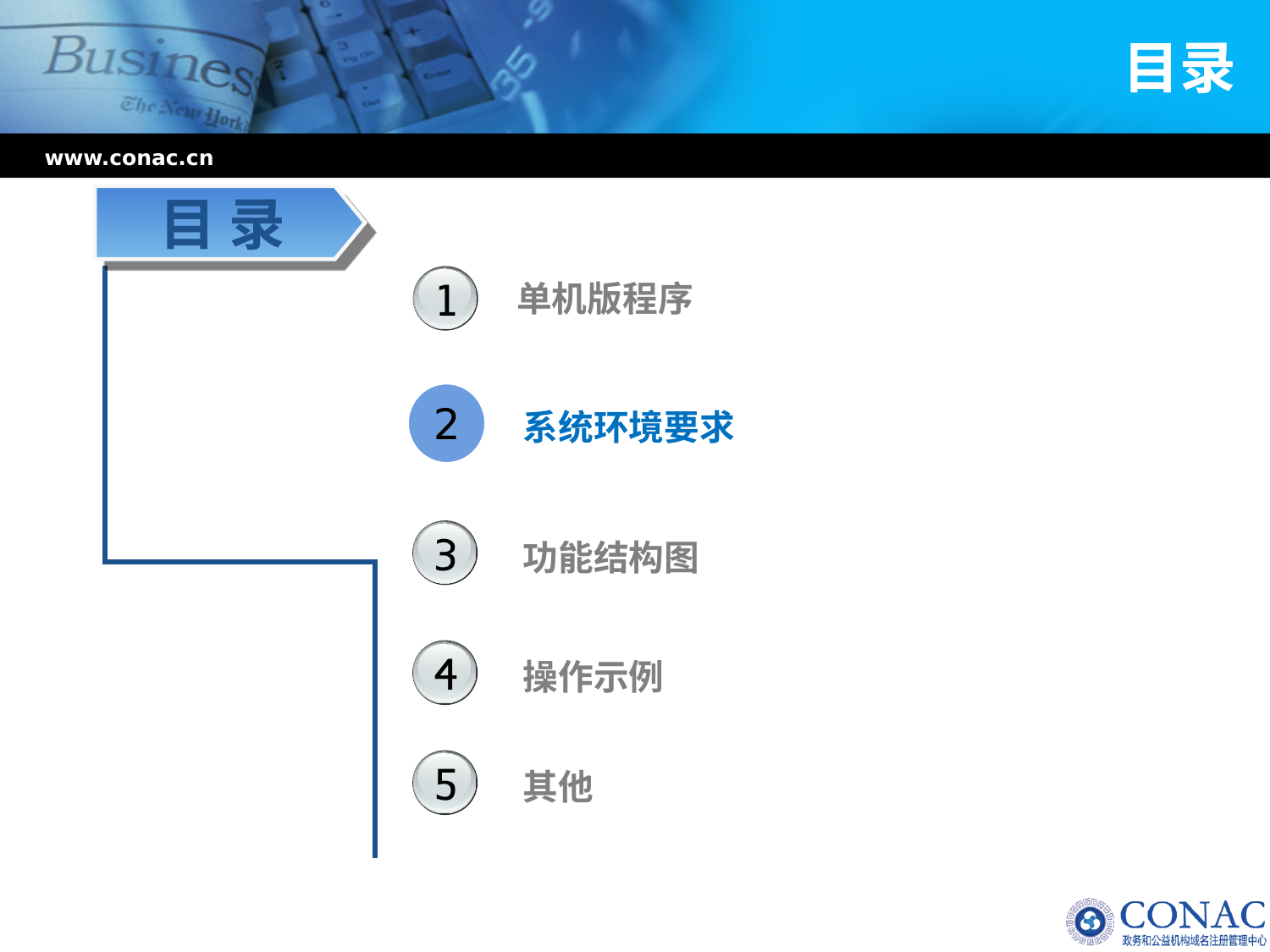

# 目录
www.conac.cn
目 录

1
单机版程序

系统环境要求
2

3
功能结构图
操作示例

4

5
其他